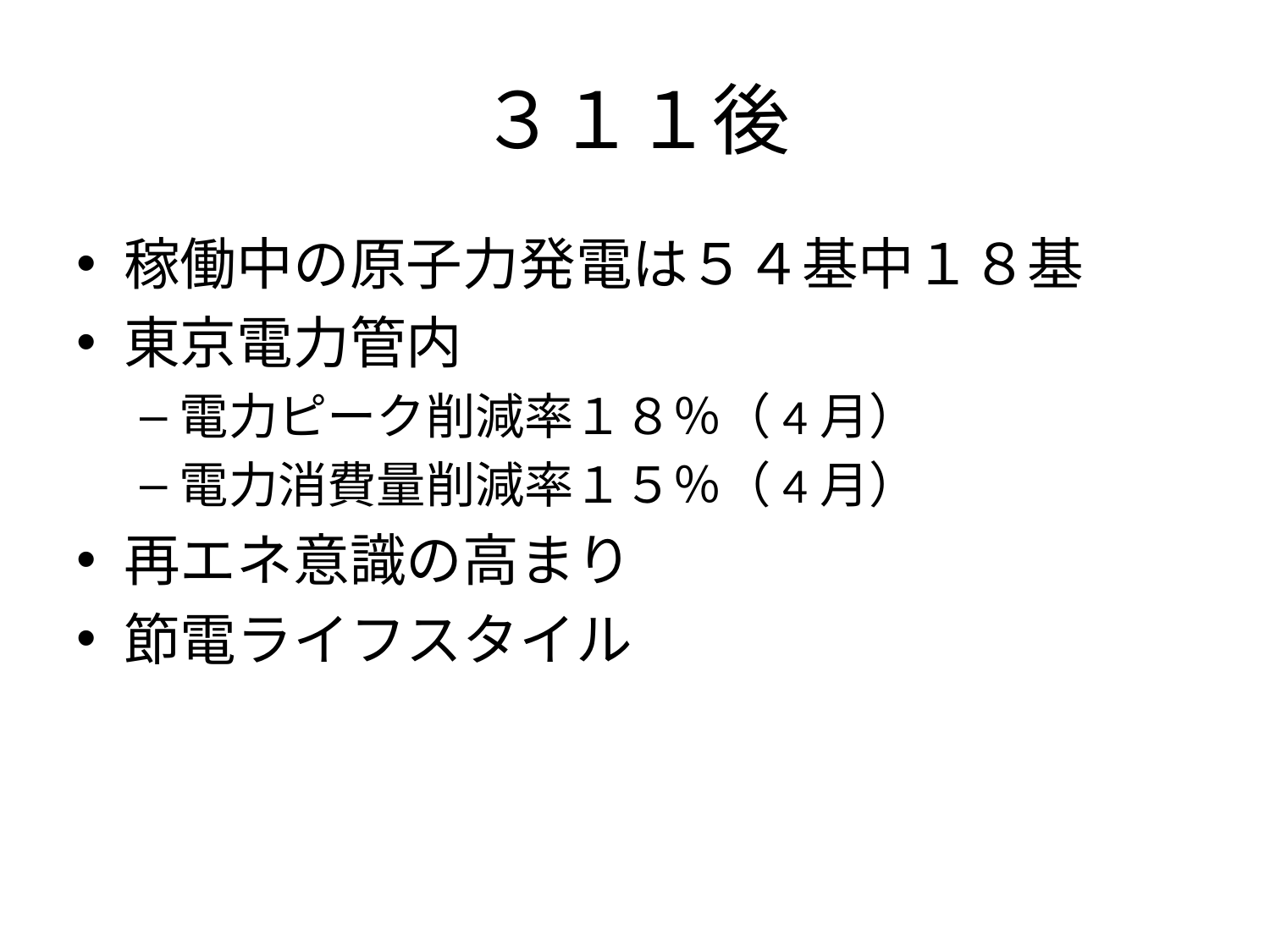

# ３１１後
稼働中の原子力発電は５４基中１８基
東京電力管内
電力ピーク削減率１８％（4月）
電力消費量削減率１５％（4月）
再エネ意識の高まり
節電ライフスタイル